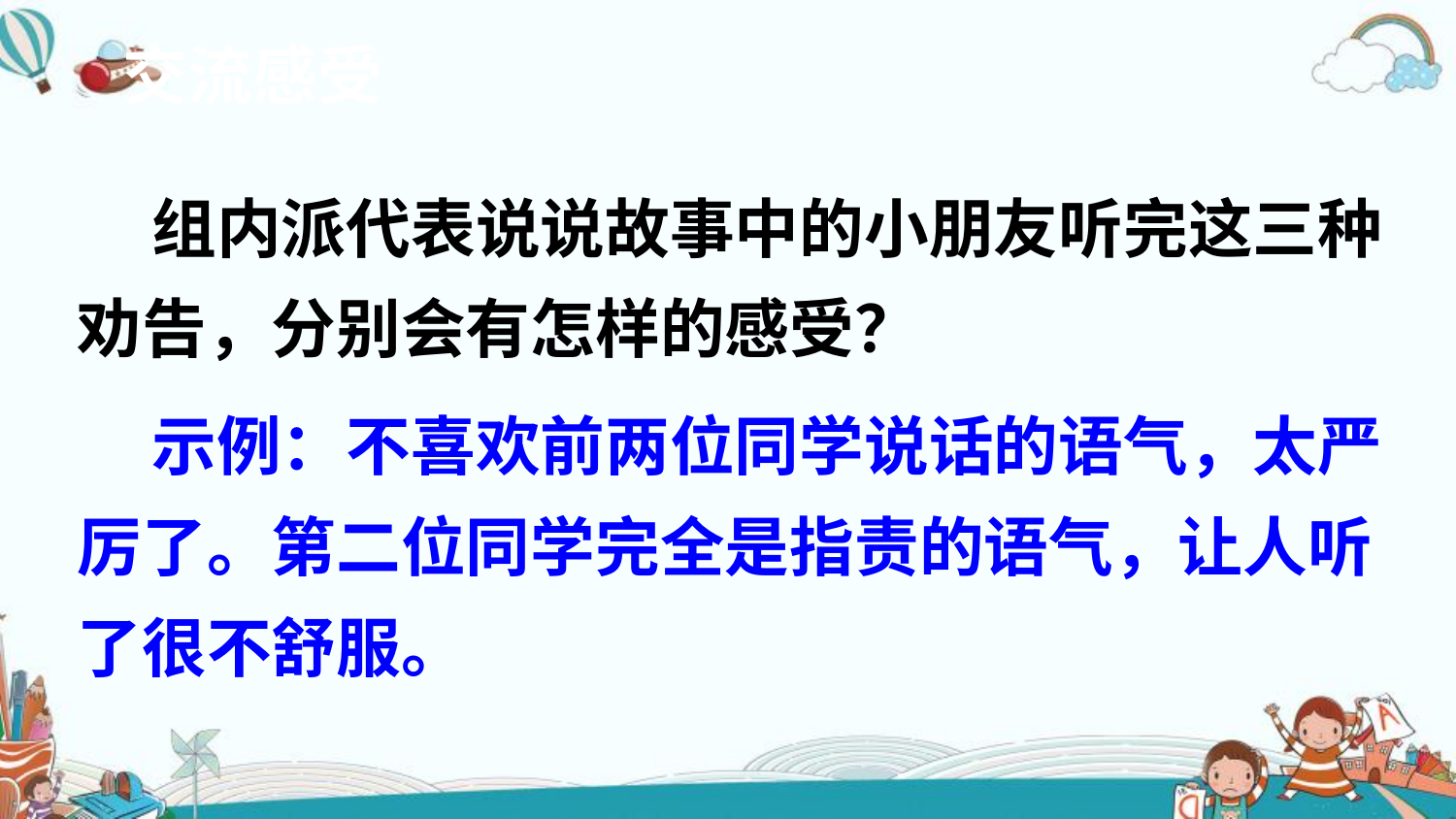

交流感受
    组内派代表说说故事中的小朋友听完这三种劝告，分别会有怎样的感受？
    示例：不喜欢前两位同学说话的语气，太严厉了。第二位同学完全是指责的语气，让人听了很不舒服。